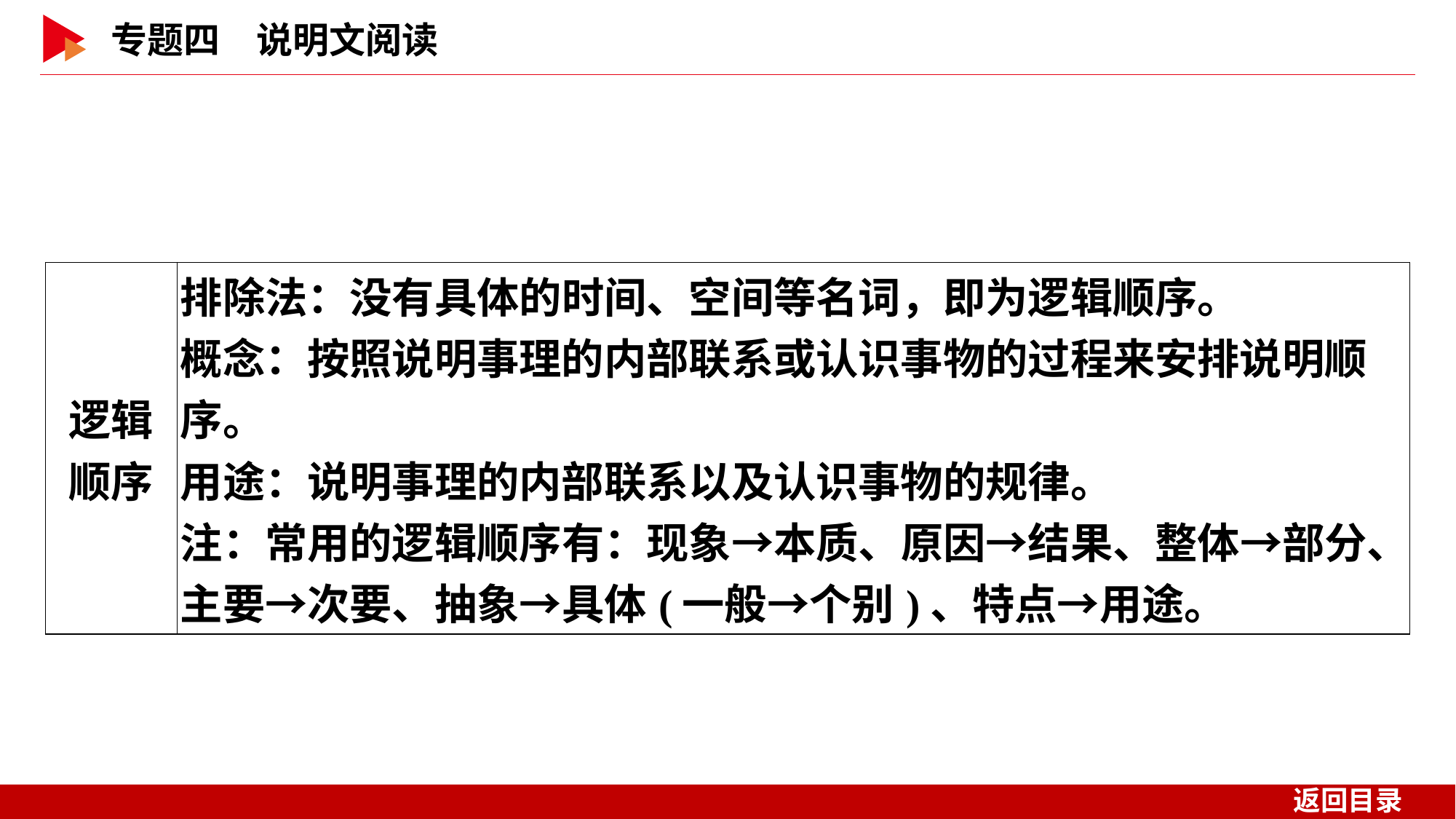

| 逻辑 顺序 | 排除法：没有具体的时间、空间等名词，即为逻辑顺序。 概念：按照说明事理的内部联系或认识事物的过程来安排说明顺序。 用途：说明事理的内部联系以及认识事物的规律。 注：常用的逻辑顺序有：现象→本质、原因→结果、整体→部分、主要→次要、抽象→具体(一般→个别)、特点→用途。 |
| --- | --- |